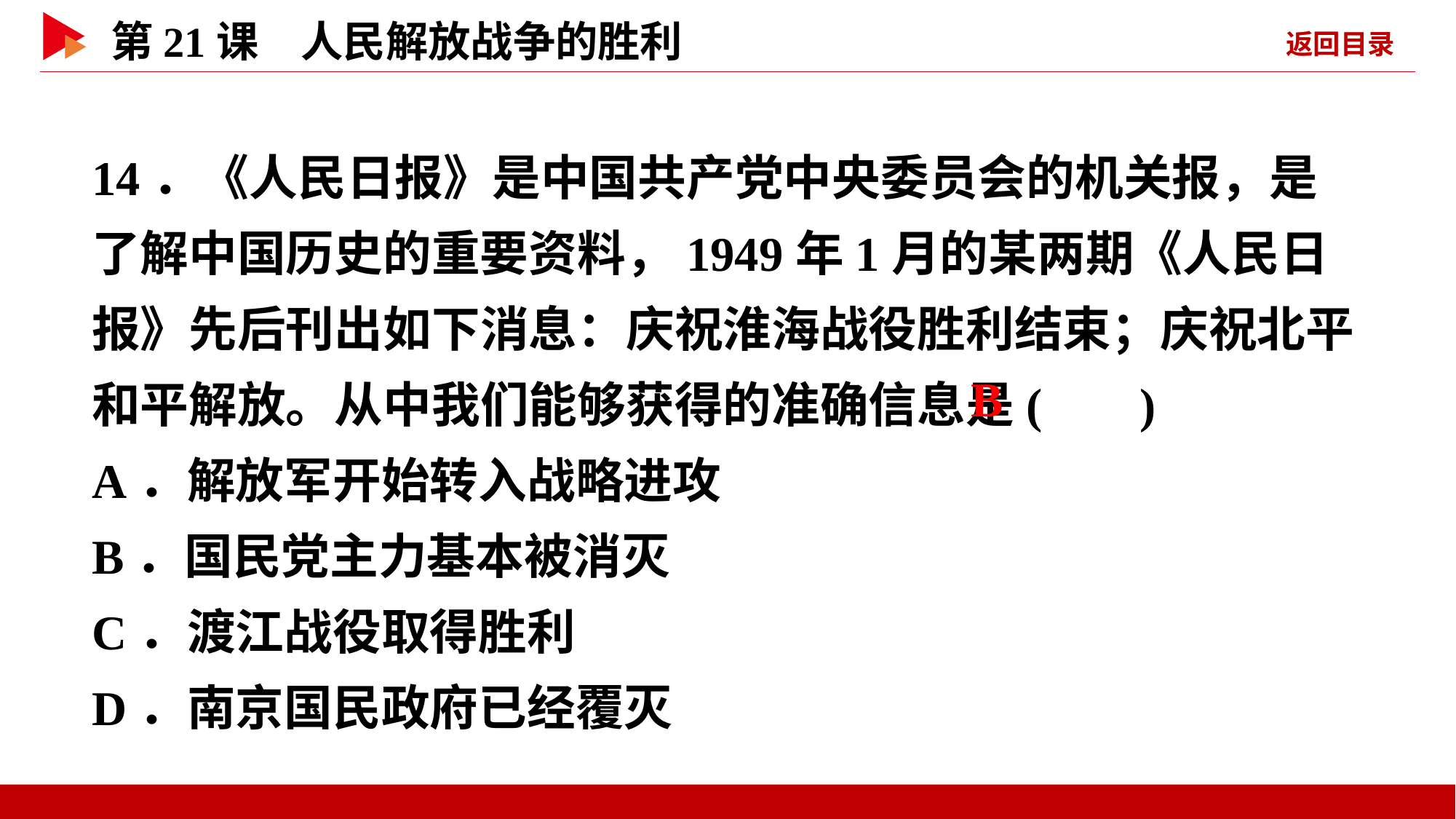

14．《人民日报》是中国共产党中央委员会的机关报，是了解中国历史的重要资料，1949年1月的某两期《人民日报》先后刊出如下消息：庆祝淮海战役胜利结束；庆祝北平和平解放。从中我们能够获得的准确信息是(        )
A．解放军开始转入战略进攻
B．国民党主力基本被消灭
C．渡江战役取得胜利
D．南京国民政府已经覆灭
   B